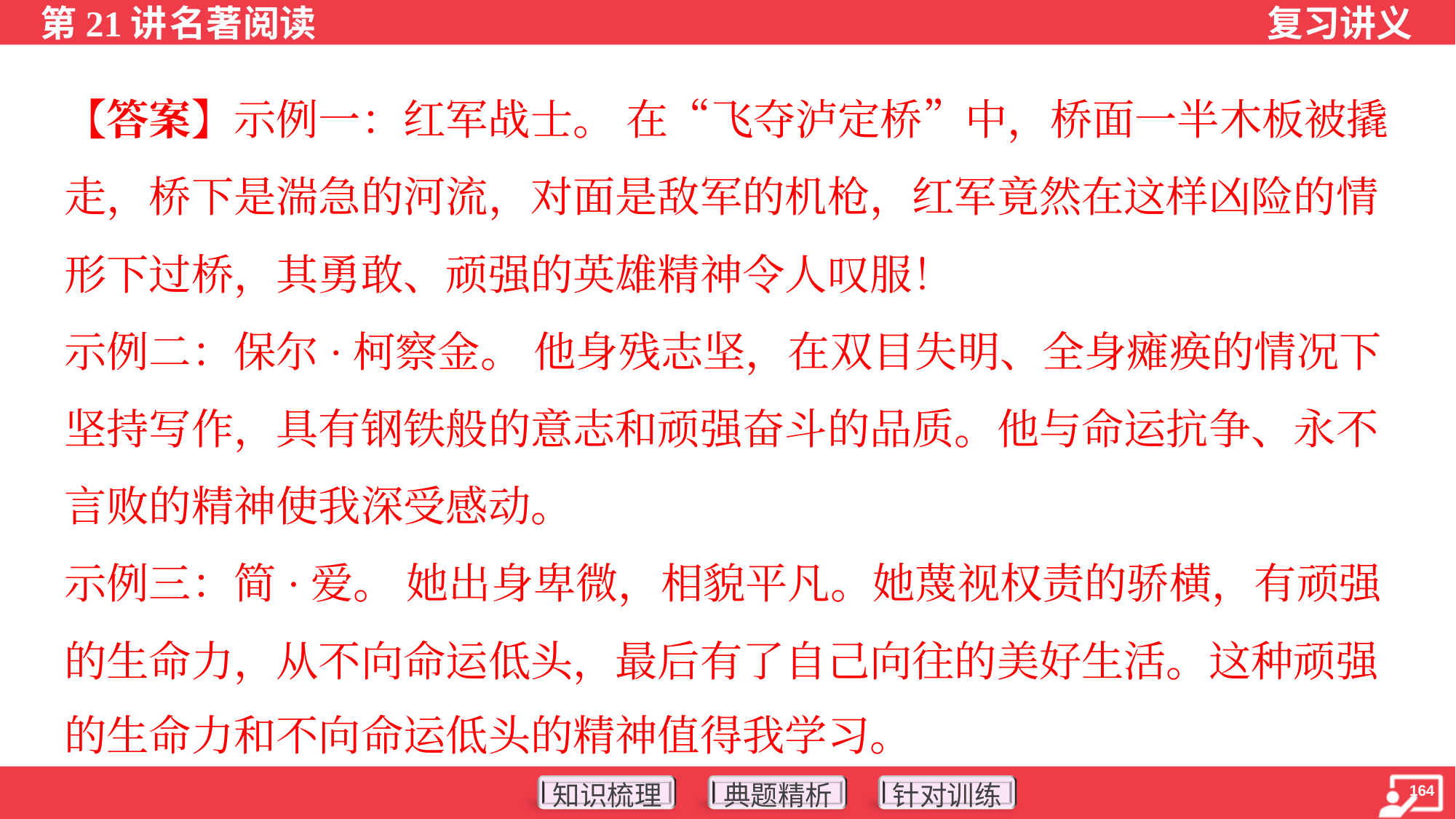

【答案】示例一：红军战士。 在“飞夺泸定桥”中，桥面一半木板被撬
走，桥下是湍急的河流，对面是敌军的机枪，红军竟然在这样凶险的情
形下过桥，其勇敢、顽强的英雄精神令人叹服！
示例二：保尔·柯察金。 他身残志坚，在双目失明、全身瘫痪的情况下
坚持写作，具有钢铁般的意志和顽强奋斗的品质。他与命运抗争、永不
言败的精神使我深受感动。
示例三：简·爱。 她出身卑微，相貌平凡。她蔑视权责的骄横，有顽强
的生命力，从不向命运低头，最后有了自己向往的美好生活。这种顽强
的生命力和不向命运低头的精神值得我学习。